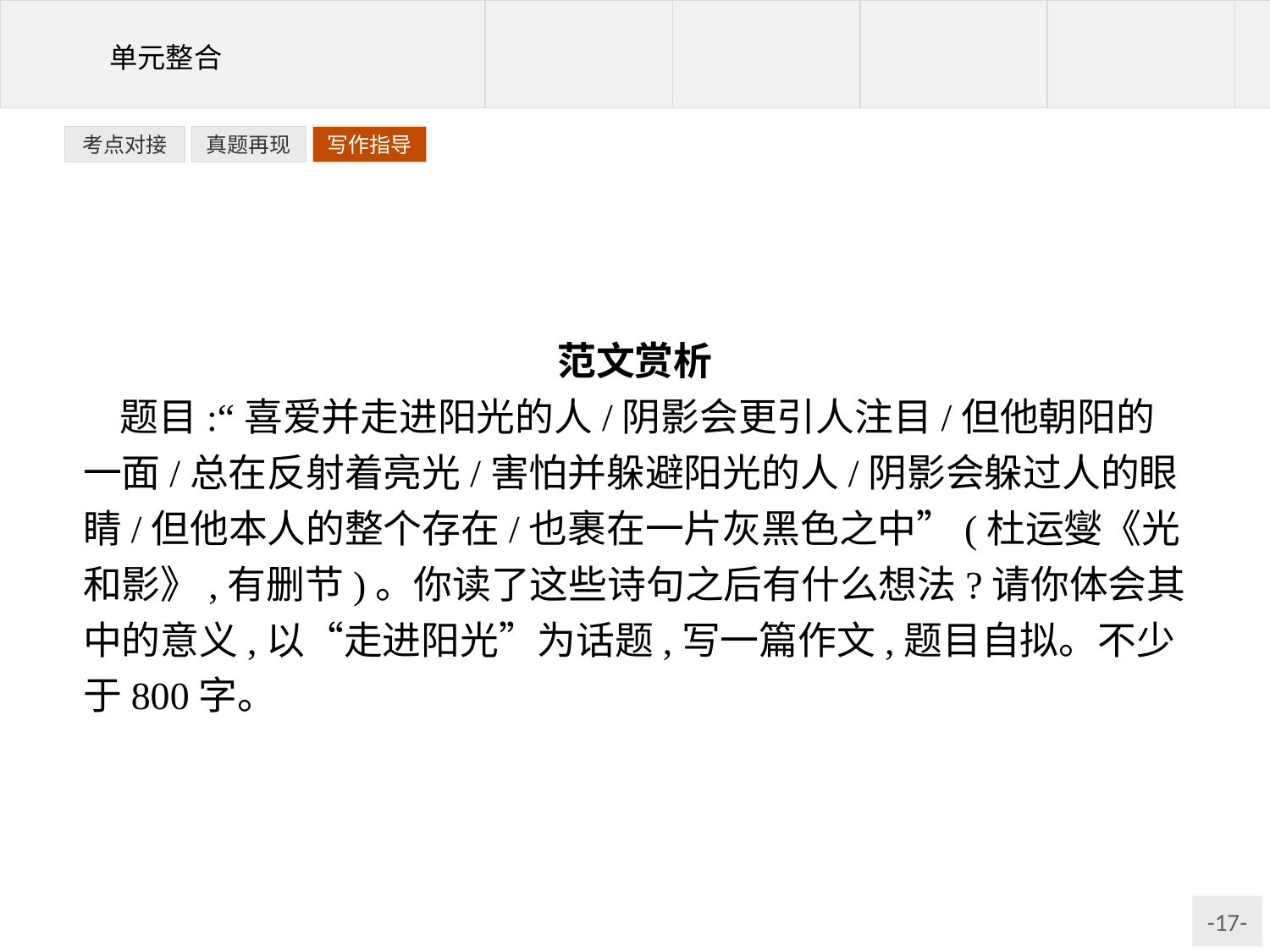

写作指导
考点对接
真题再现
范文赏析
题目:“喜爱并走进阳光的人/阴影会更引人注目/但他朝阳的一面/总在反射着亮光/害怕并躲避阳光的人/阴影会躲过人的眼睛/但他本人的整个存在/也裹在一片灰黑色之中”(杜运燮《光和影》,有删节)。你读了这些诗句之后有什么想法?请你体会其中的意义,以“走进阳光”为话题,写一篇作文,题目自拟。不少于800字。